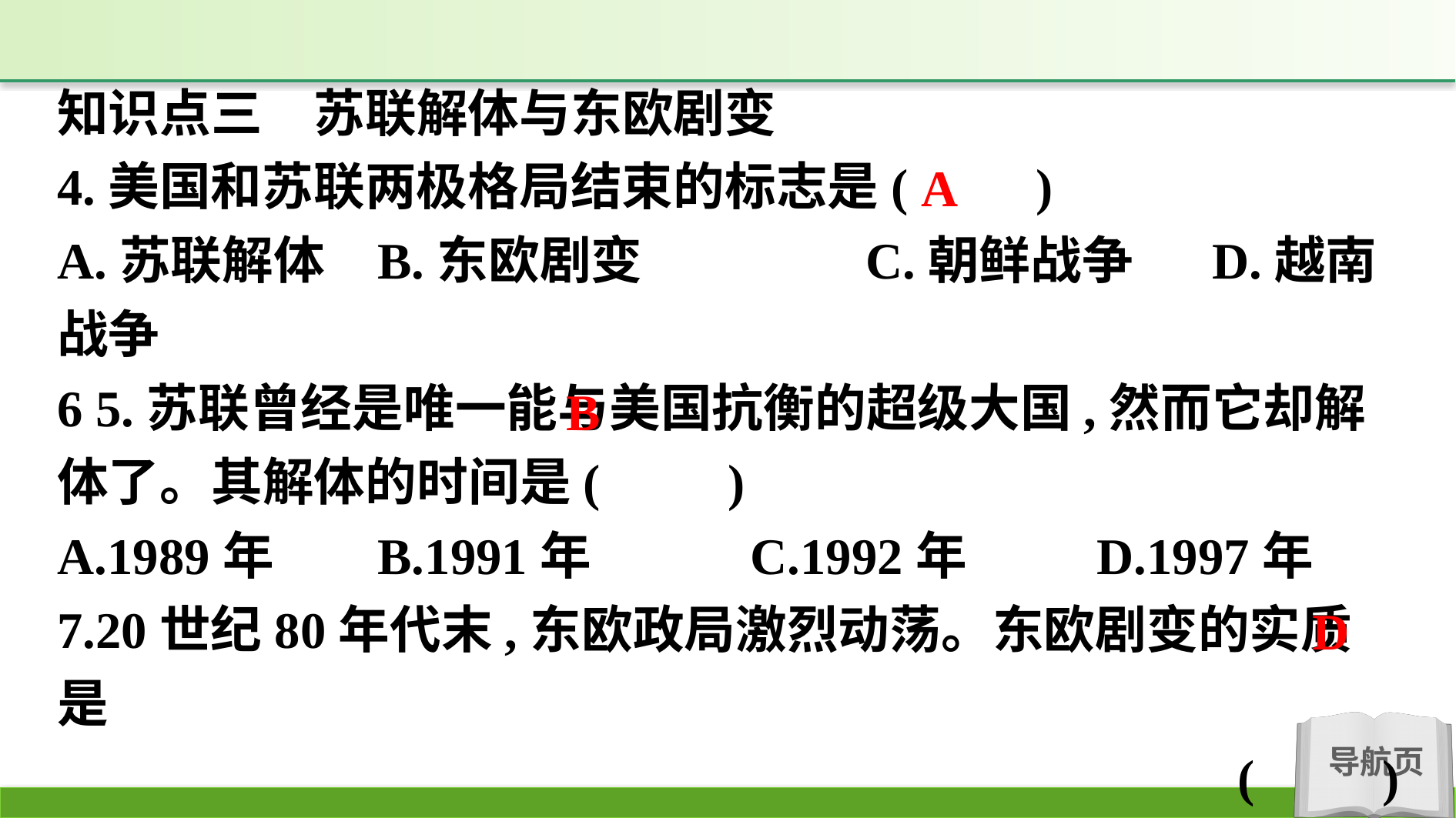

知识点三　苏联解体与东欧剧变
4.美国和苏联两极格局结束的标志是(　　)
A.苏联解体　	B.东欧剧变		C.朝鲜战争	D.越南战争
6 5.苏联曾经是唯一能与美国抗衡的超级大国,然而它却解体了。其解体的时间是(　　)
A.1989年		B.1991年		C.1992年		D.1997年
7.20世纪80年代末,东欧政局激烈动荡。东欧剧变的实质是
(　　)
A.政治体制的变化	B.经济体制的变化
C.国家名称的变化	D.社会制度的变化
A

B
D